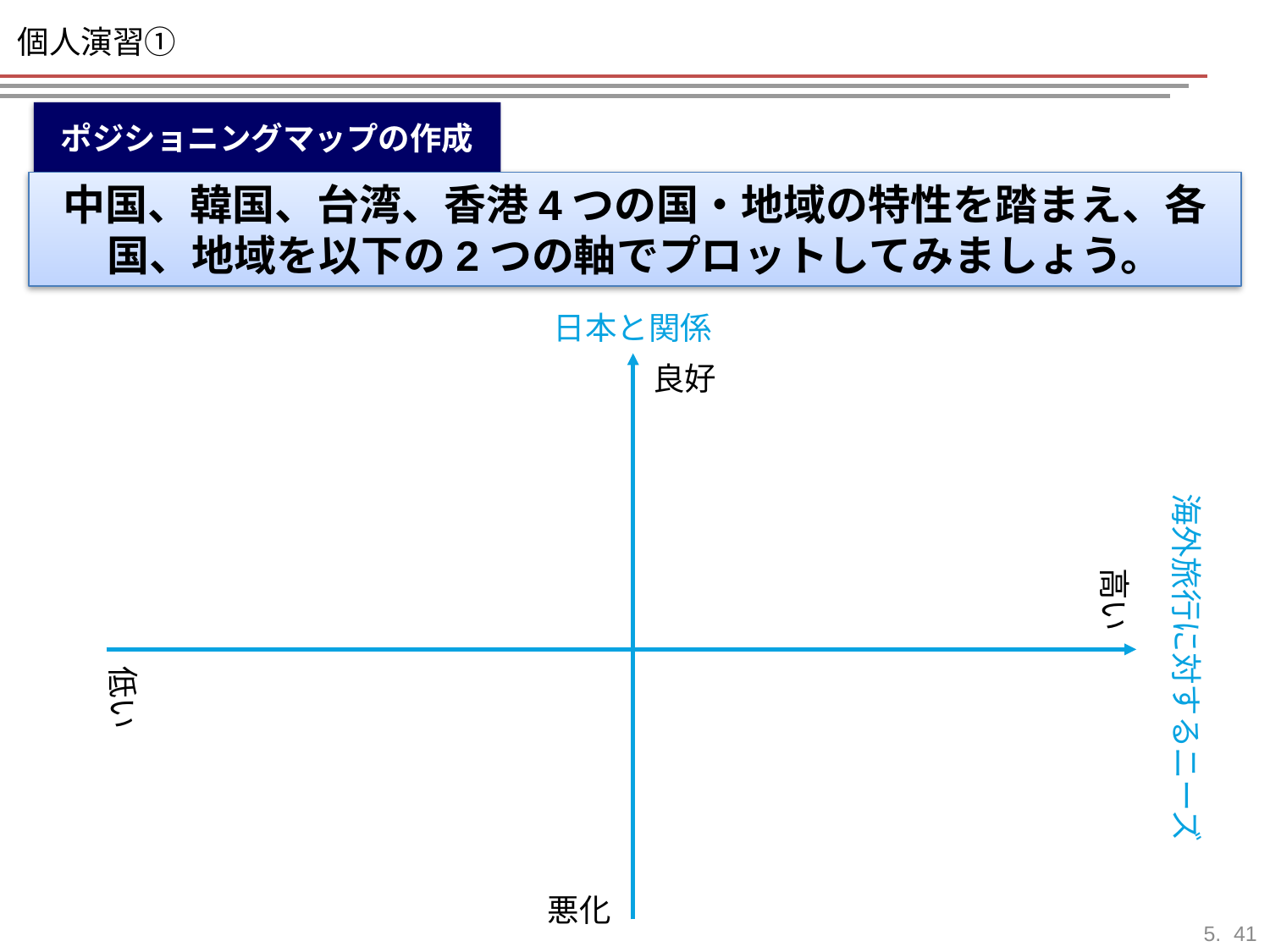

# 個人演習①
ポジショニングマップの作成
中国、韓国、台湾、香港4つの国・地域の特性を踏まえ、各国、地域を以下の2つの軸でプロットしてみましょう。
日本と関係
良好
海外旅行に対するニーズ
高い
低い
悪化
41